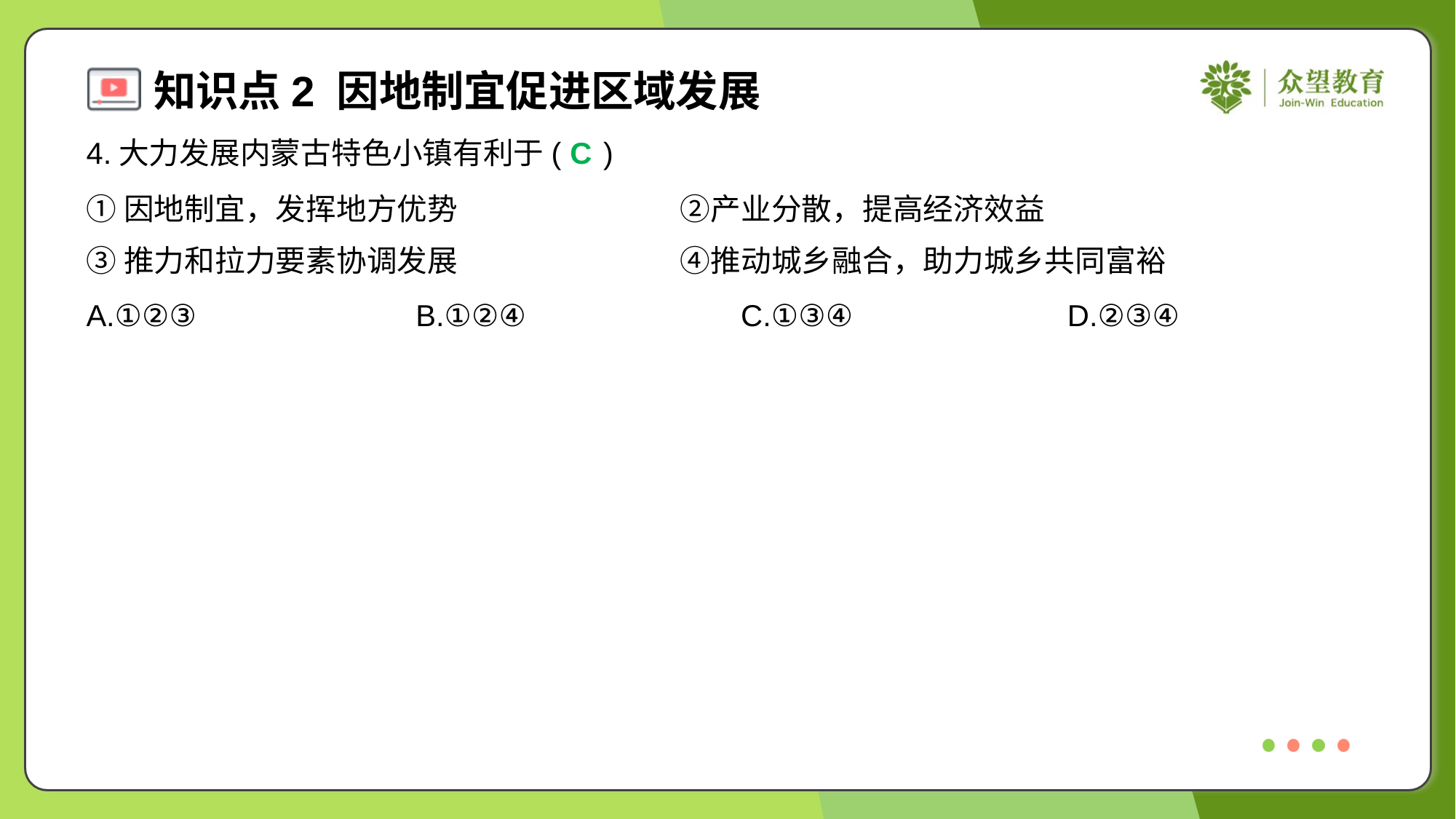

4.大力发展内蒙古特色小镇有利于(     )
C
①因地制宜，发挥地方优势	②产业分散，提高经济效益
③推力和拉力要素协调发展	④推动城乡融合，助力城乡共同富裕
A.①②③	B.①②④	C.①③④	D.②③④